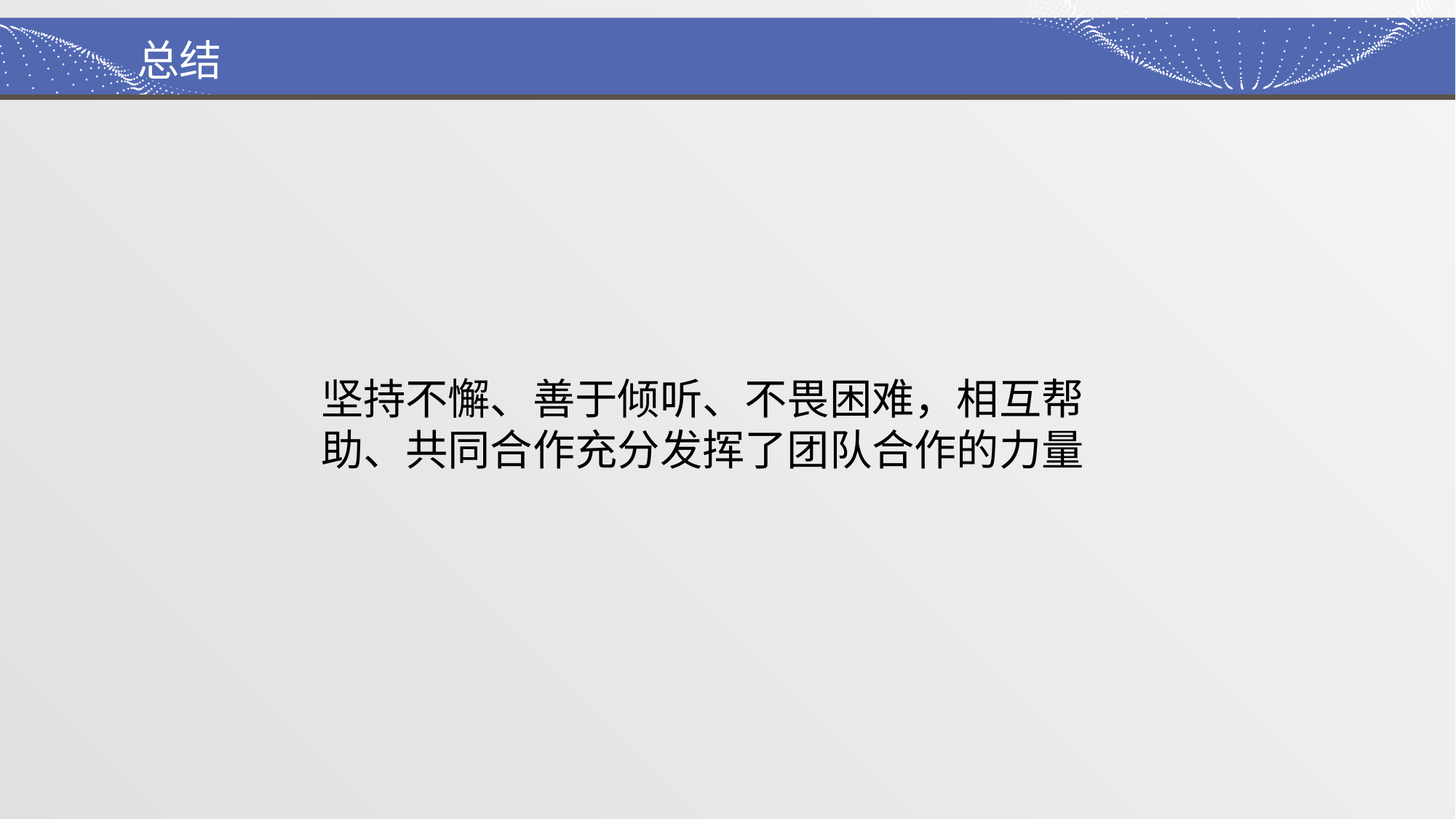

# 总结
坚持不懈、善于倾听、不畏困难，相互帮助、共同合作充分发挥了团队合作的力量